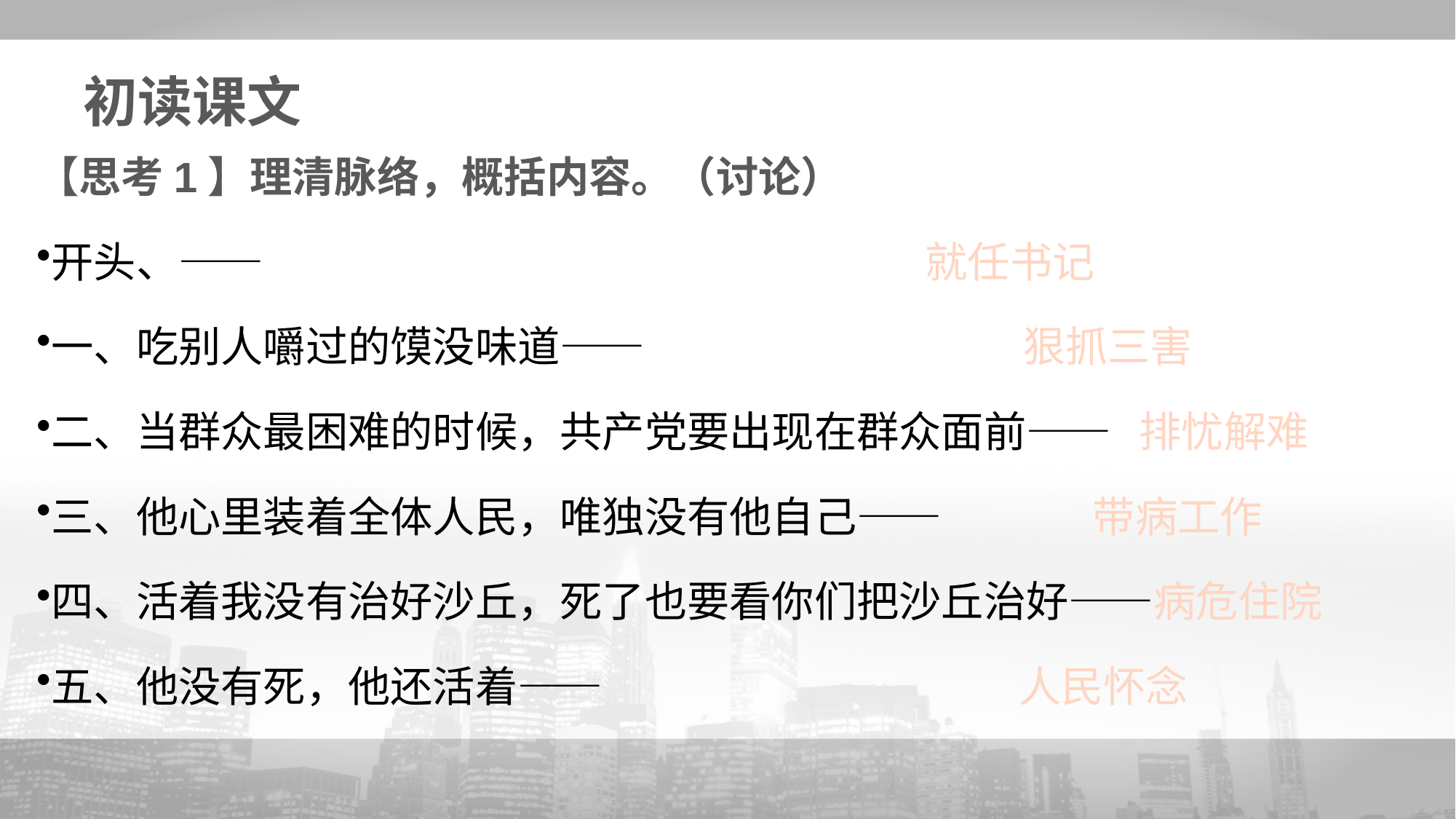

# 初读课文
【思考1】理清脉络，概括内容。（讨论）
开头、——                                                                      就任书记
一、吃别人嚼过的馍没味道——                                        狠抓三害
二、当群众最困难的时候，共产党要出现在群众面前——   排忧解难
三、他心里装着全体人民，唯独没有他自己——                带病工作
四、活着我没有治好沙丘，死了也要看你们把沙丘治好——病危住院
五、他没有死，他还活着——                                            人民怀念